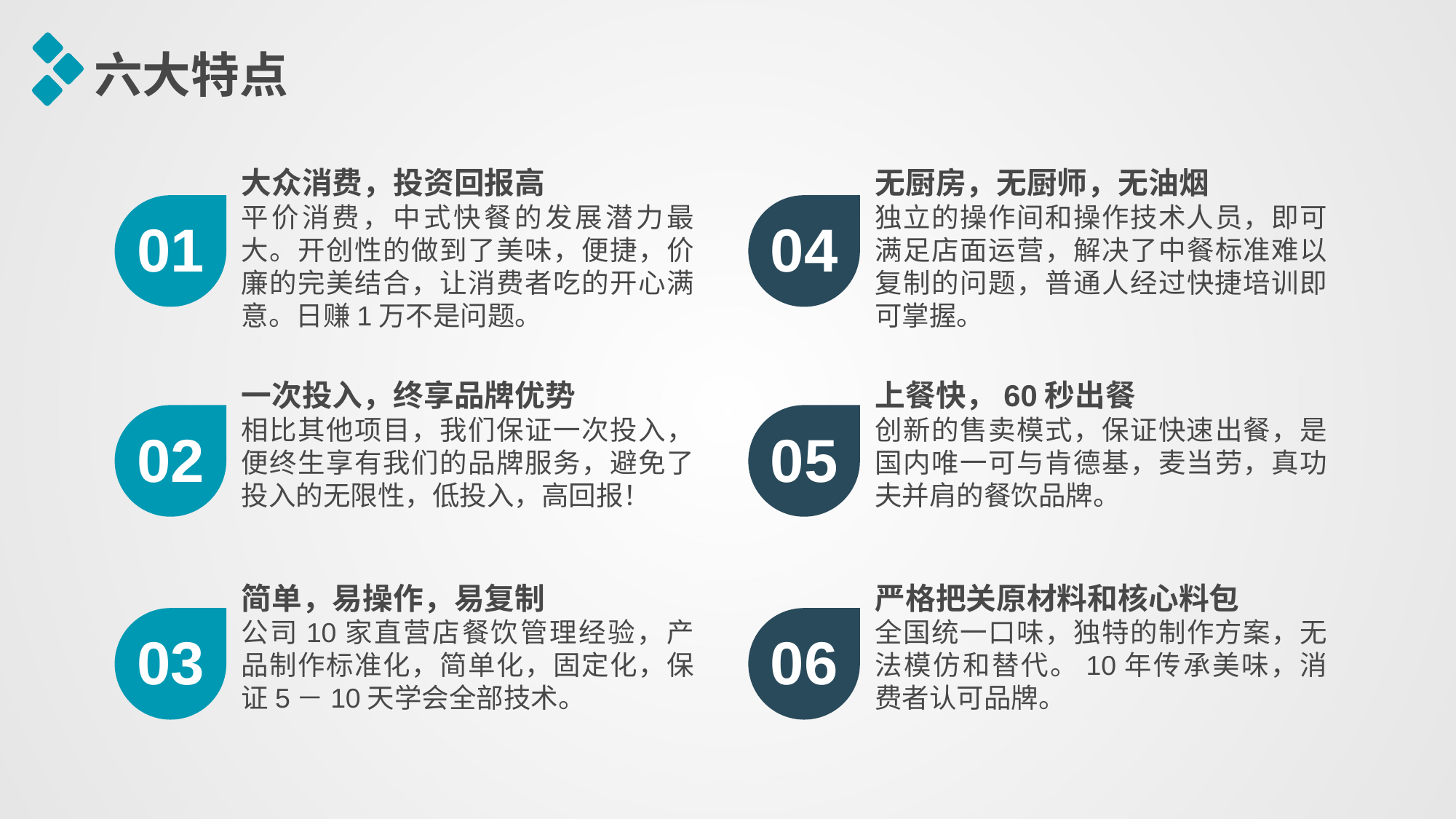

六大特点

大众消费，投资回报高
无厨房，无厨师，无油烟
平价消费，中式快餐的发展潜力最大。开创性的做到了美味，便捷，价廉的完美结合，让消费者吃的开心满意。日赚1万不是问题。
独立的操作间和操作技术人员，即可满足店面运营，解决了中餐标准难以复制的问题，普通人经过快捷培训即可掌握。

01
04
一次投入，终享品牌优势
上餐快，60秒出餐

相比其他项目，我们保证一次投入，便终生享有我们的品牌服务，避免了投入的无限性，低投入，高回报！
创新的售卖模式，保证快速出餐，是国内唯一可与肯德基，麦当劳，真功夫并肩的餐饮品牌。
02
05
简单，易操作，易复制
严格把关原材料和核心料包

公司10家直营店餐饮管理经验，产品制作标准化，简单化，固定化，保证5－10天学会全部技术。
全国统一口味，独特的制作方案，无法模仿和替代。10年传承美味，消费者认可品牌。
03
06